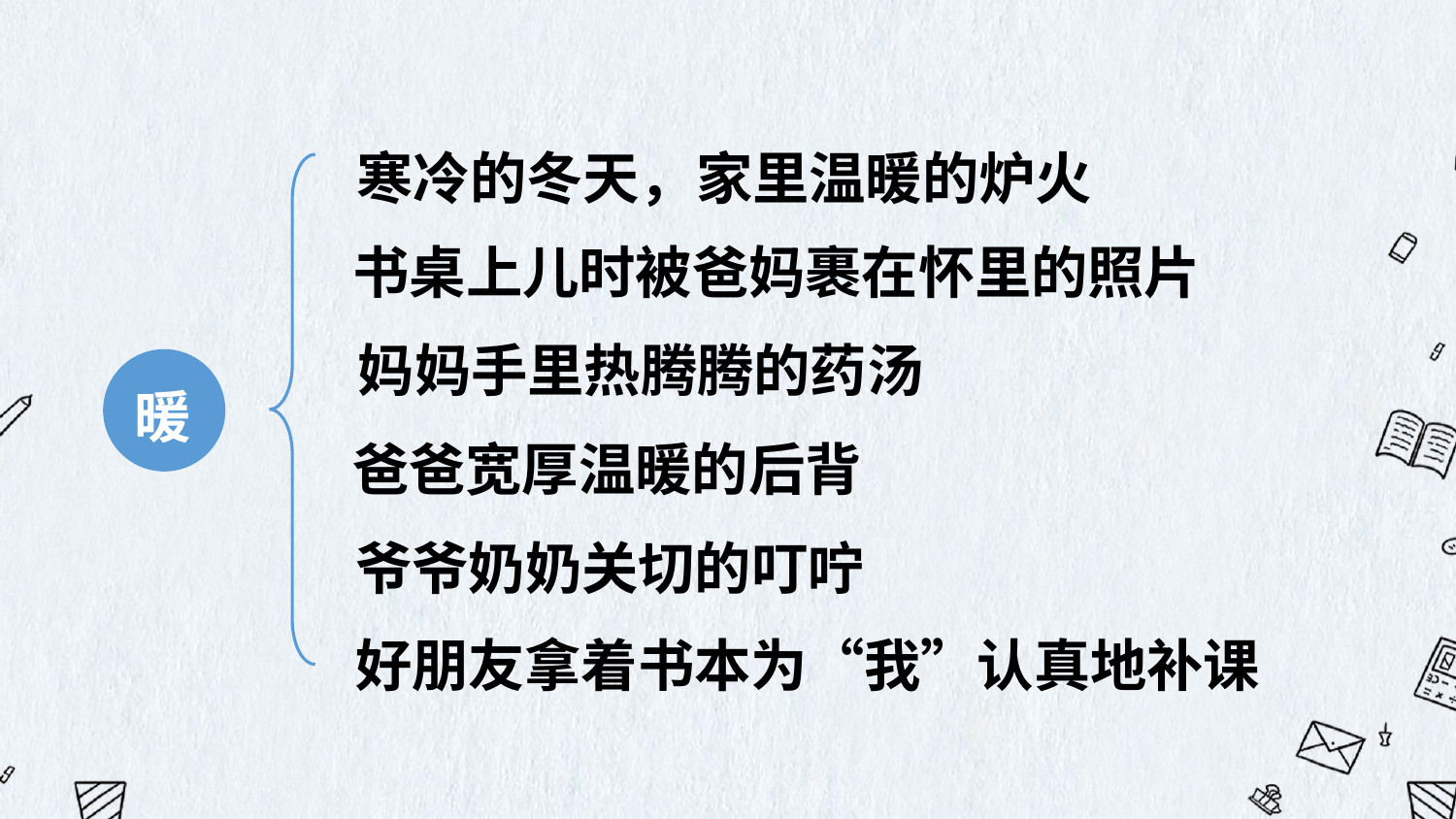

寒冷的冬天，家里温暖的炉火

书桌上儿时被爸妈裹在怀里的照片
妈妈手里热腾腾的药汤

暖
爸爸宽厚温暖的后背
爷爷奶奶关切的叮咛
好朋友拿着书本为“我”认真地补课